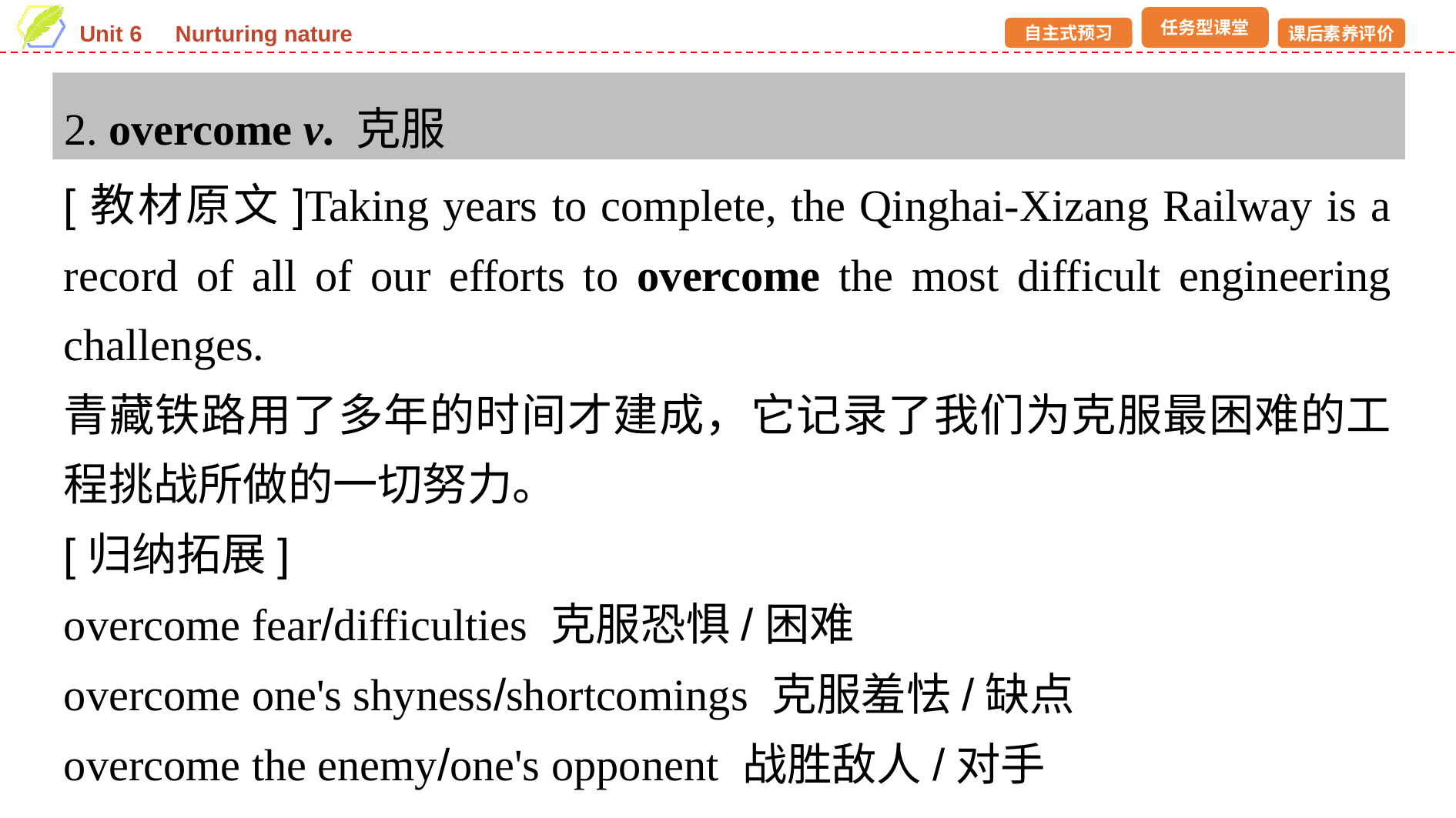

2. overcome v. 克服
[教材原文]Taking years to complete, the Qinghai-Xizang Railway is a record of all of our efforts to overcome the most difficult engineering challenges.
青藏铁路用了多年的时间才建成，它记录了我们为克服最困难的工程挑战所做的一切努力。
[归纳拓展]
overcome fear/difficulties 克服恐惧/困难
overcome one's shyness/shortcomings 克服羞怯/缺点
overcome the enemy/one's opponent 战胜敌人/对手